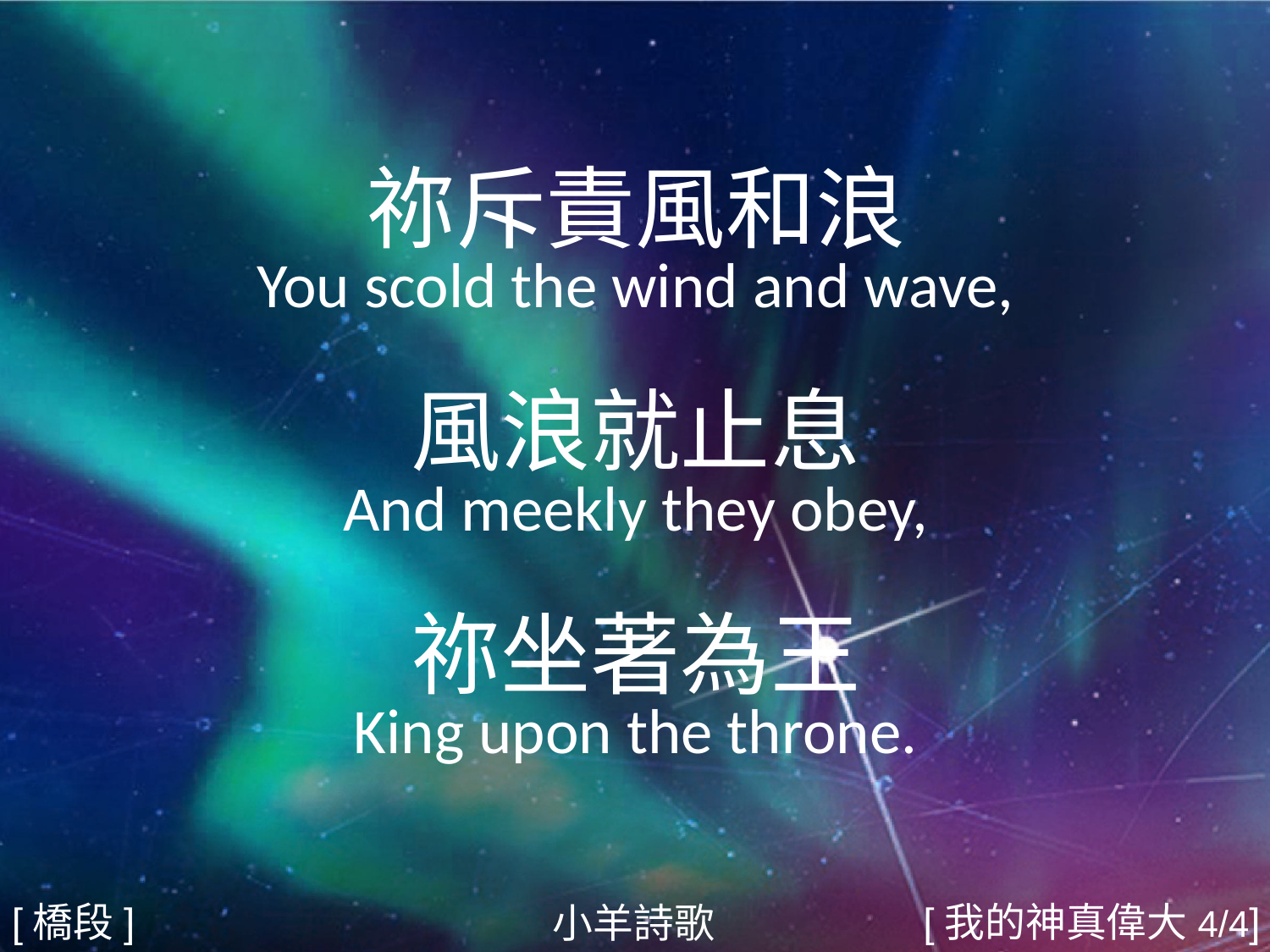

祢斥責風和浪
You scold the wind and wave,

風浪就止息
And meekly they obey,

祢坐著為王
King upon the throne.
#

[橋段]
[我的神真偉大4/4]
小羊詩歌